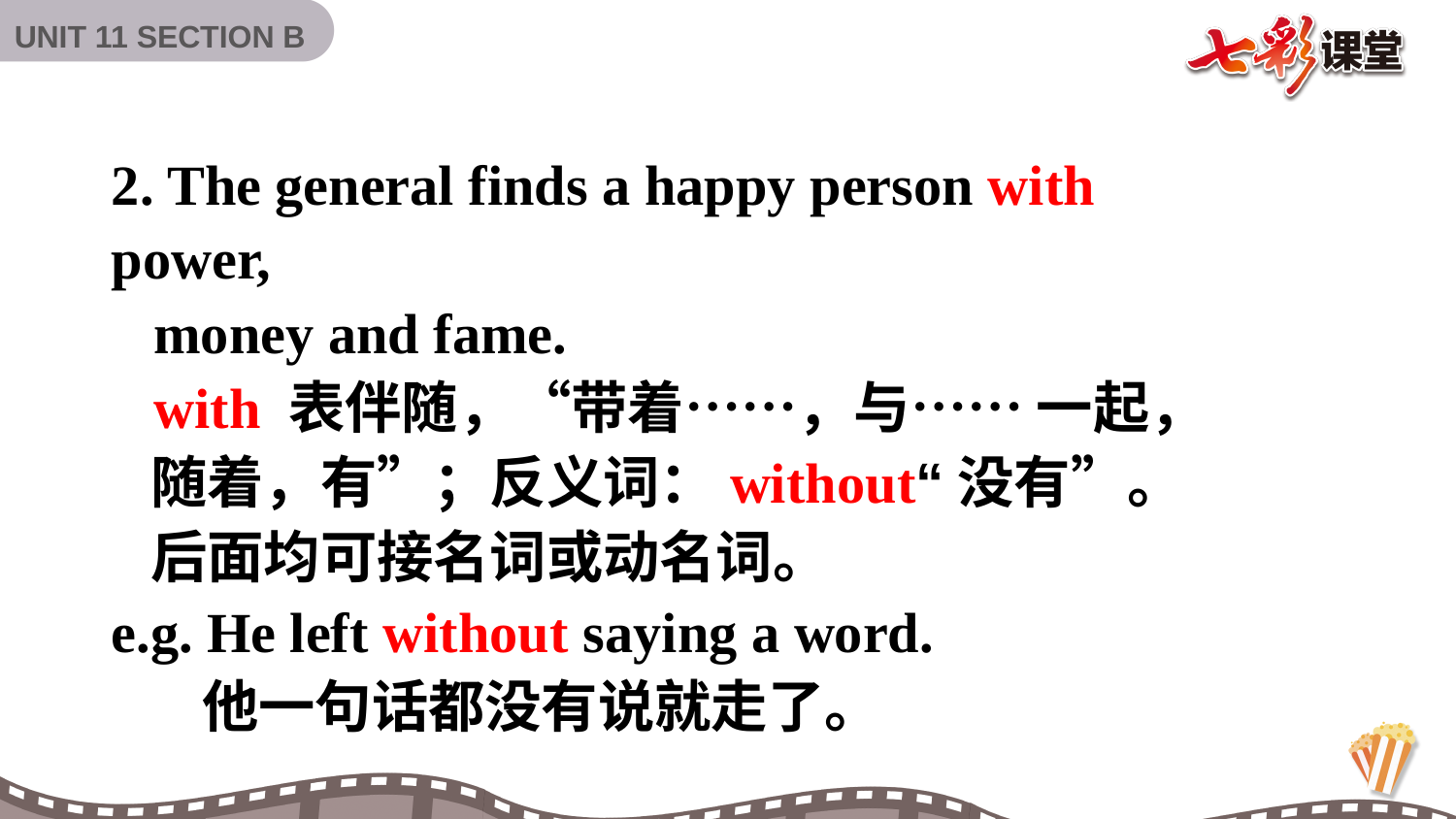

2. The general finds a happy person with power,
   money and fame.
   with 表伴随，“带着……，与…… 一起，
  随着，有”；反义词：without“没有”。
  后面均可接名词或动名词。
e.g. He left without saying a word.
      他一句话都没有说就走了。